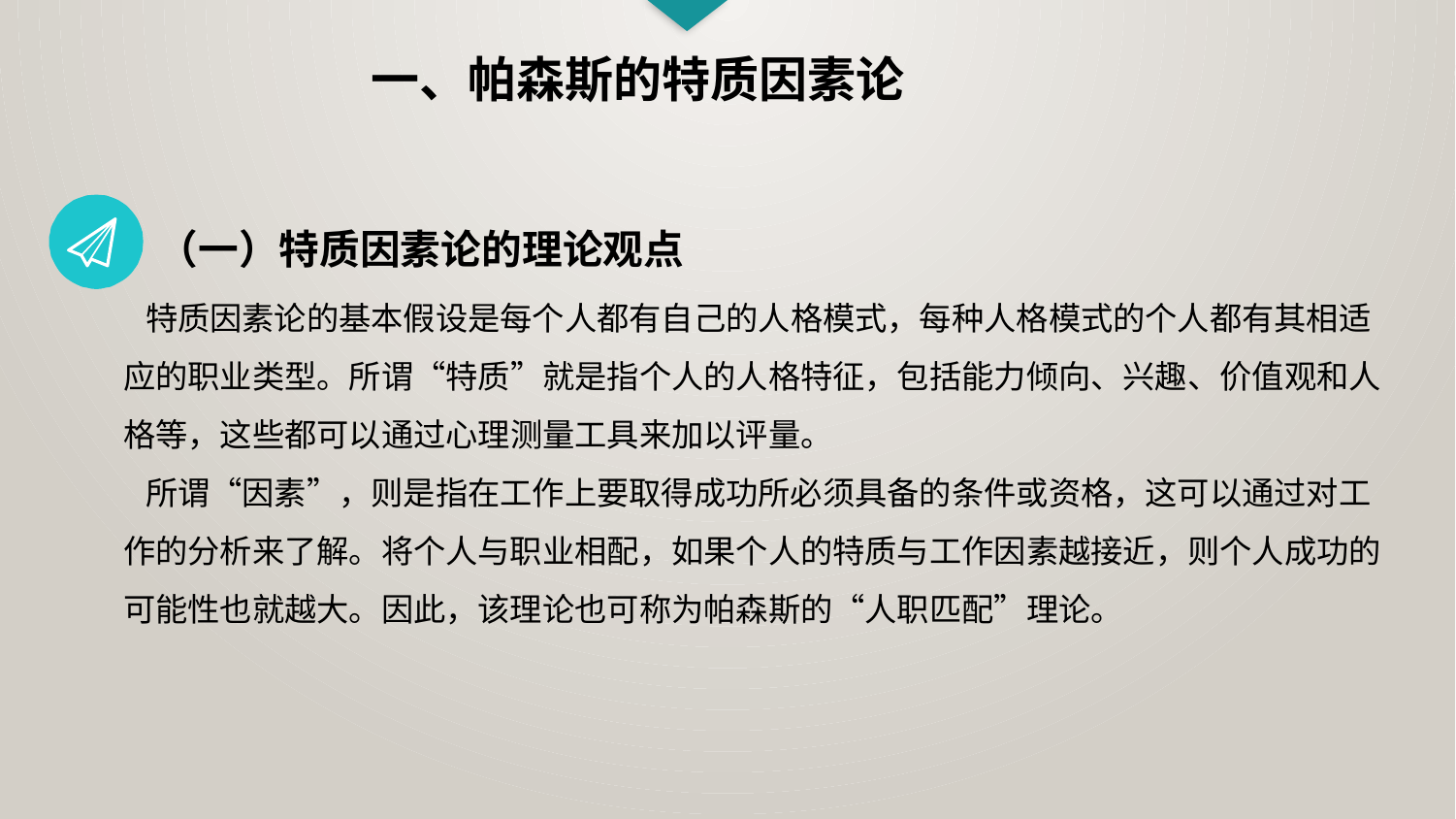

一、帕森斯的特质因素论
（一）特质因素论的理论观点

  特质因素论的基本假设是每个人都有自己的人格模式，每种人格模式的个人都有其相适应的职业类型。所谓“特质”就是指个人的人格特征，包括能力倾向、兴趣、价值观和人格等，这些都可以通过心理测量工具来加以评量。
  所谓“因素”，则是指在工作上要取得成功所必须具备的条件或资格，这可以通过对工作的分析来了解。将个人与职业相配，如果个人的特质与工作因素越接近，则个人成功的可能性也就越大。因此，该理论也可称为帕森斯的“人职匹配”理论。
44